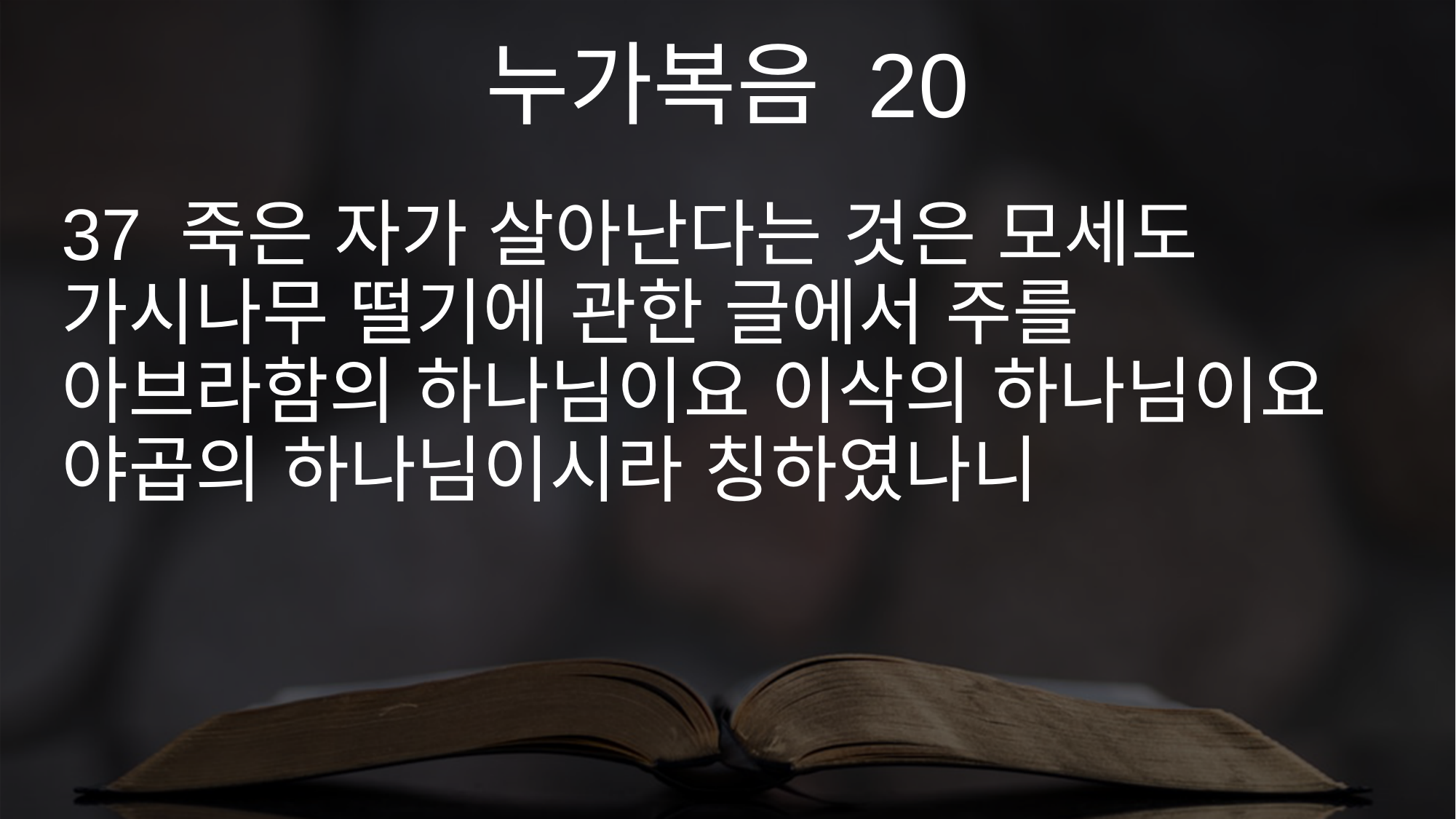

누가복음 20
37 죽은 자가 살아난다는 것은 모세도 가시나무 떨기에 관한 글에서 주를 아브라함의 하나님이요 이삭의 하나님이요 야곱의 하나님이시라 칭하였나니